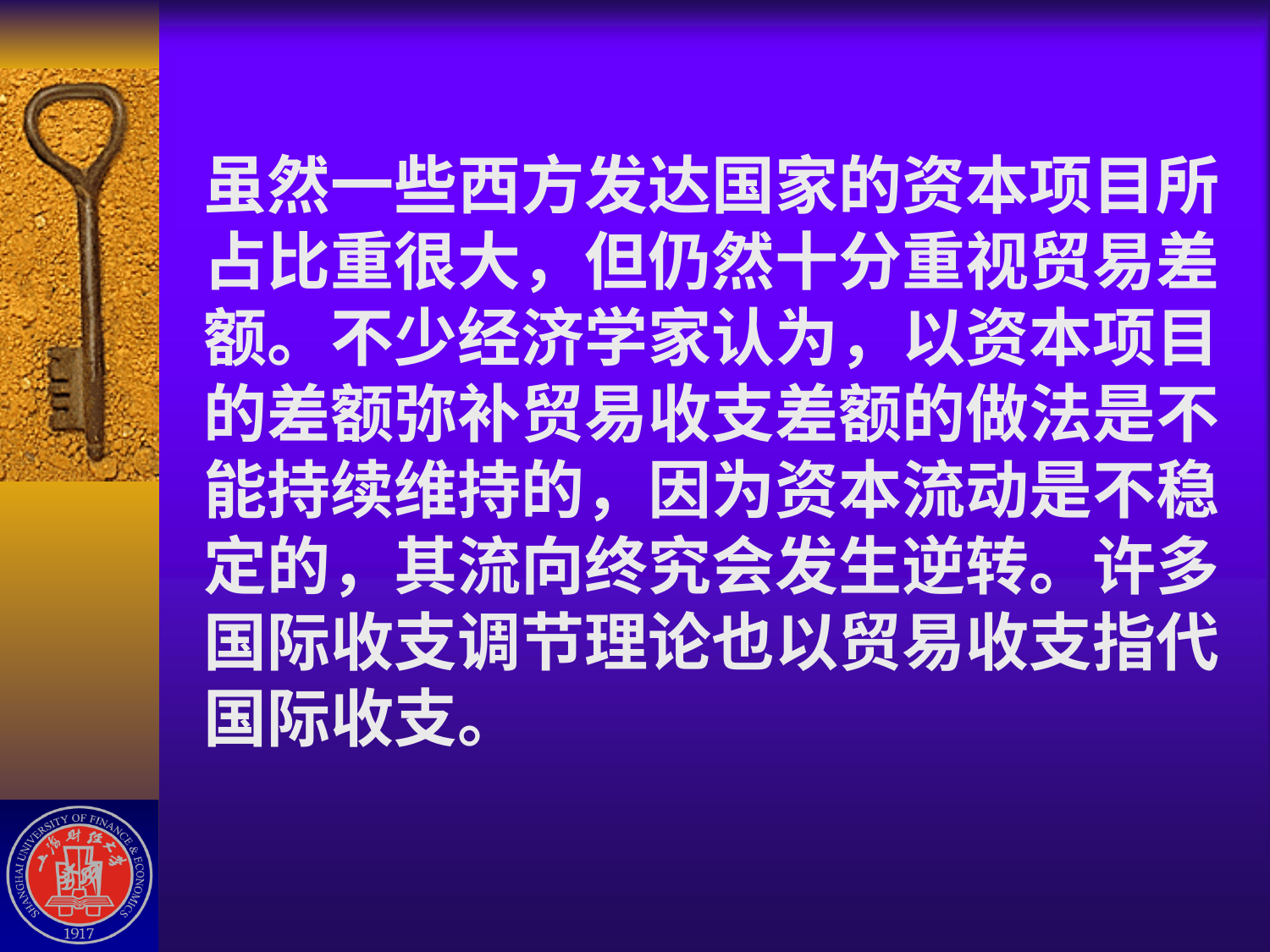

# 虽然一些西方发达国家的资本项目所占比重很大，但仍然十分重视贸易差额。不少经济学家认为，以资本项目的差额弥补贸易收支差额的做法是不能持续维持的，因为资本流动是不稳定的，其流向终究会发生逆转。许多国际收支调节理论也以贸易收支指代国际收支。